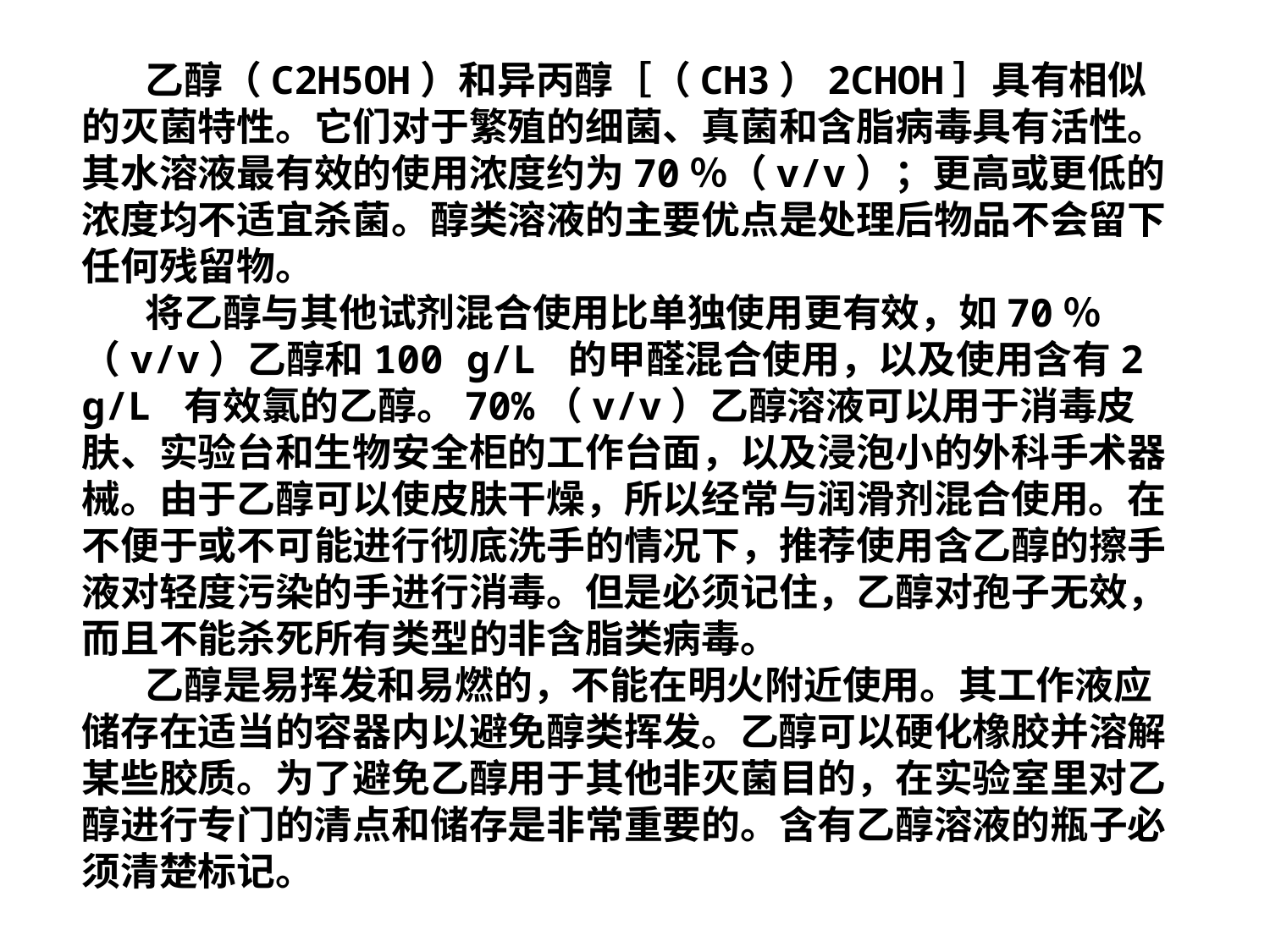

乙醇（C2H5OH）和异丙醇［（CH3）2CHOH］具有相似的灭菌特性。它们对于繁殖的细菌、真菌和含脂病毒具有活性。其水溶液最有效的使用浓度约为70％（v/v）；更高或更低的浓度均不适宜杀菌。醇类溶液的主要优点是处理后物品不会留下任何残留物。
将乙醇与其他试剂混合使用比单独使用更有效，如70％（v/v）乙醇和100 g/L 的甲醛混合使用，以及使用含有2 g/L 有效氯的乙醇。70%（v/v）乙醇溶液可以用于消毒皮肤、实验台和生物安全柜的工作台面，以及浸泡小的外科手术器械。由于乙醇可以使皮肤干燥，所以经常与润滑剂混合使用。在不便于或不可能进行彻底洗手的情况下，推荐使用含乙醇的擦手液对轻度污染的手进行消毒。但是必须记住，乙醇对孢子无效，而且不能杀死所有类型的非含脂类病毒。
乙醇是易挥发和易燃的，不能在明火附近使用。其工作液应储存在适当的容器内以避免醇类挥发。乙醇可以硬化橡胶并溶解某些胶质。为了避免乙醇用于其他非灭菌目的，在实验室里对乙醇进行专门的清点和储存是非常重要的。含有乙醇溶液的瓶子必须清楚标记。